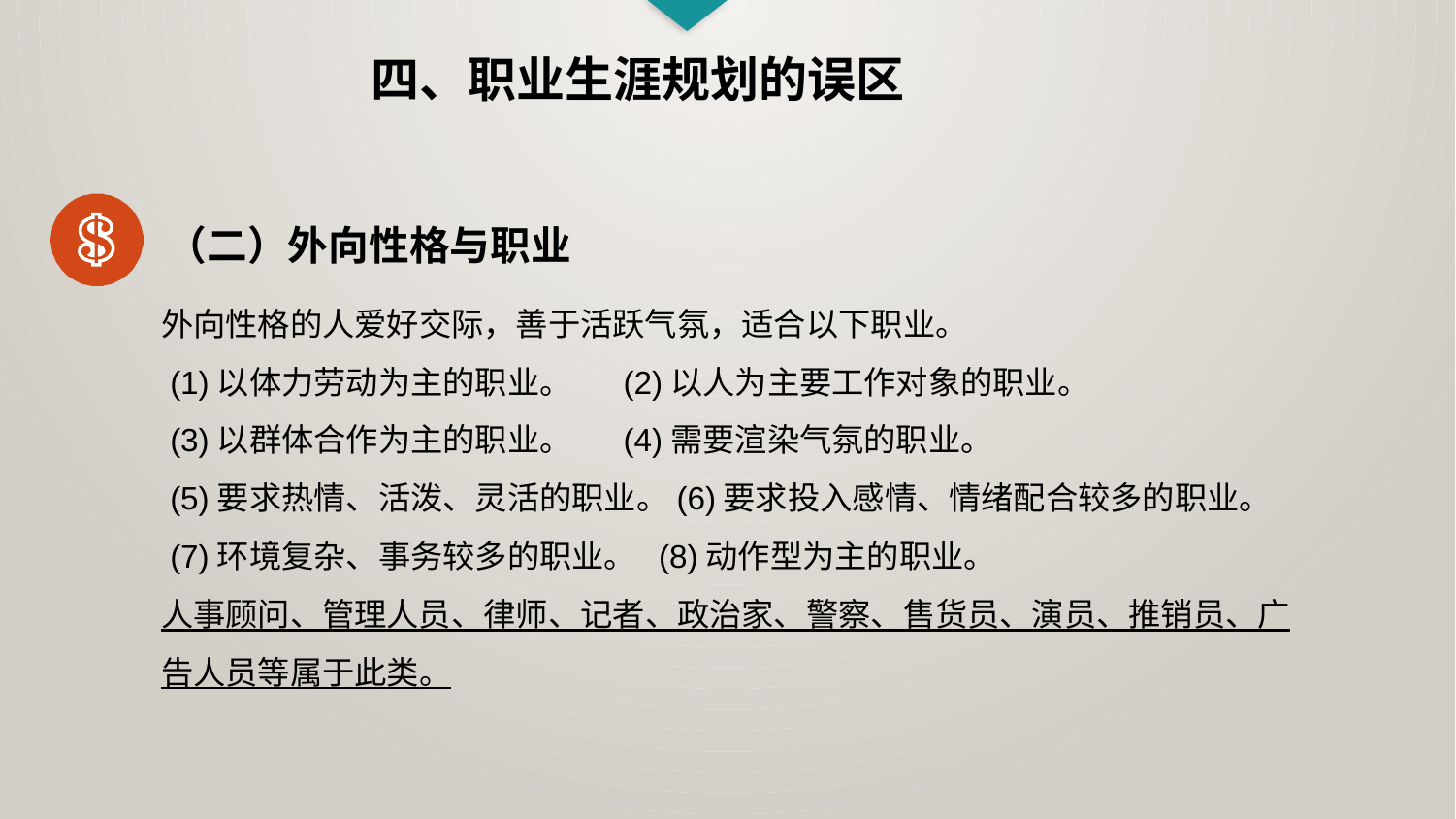

四、职业生涯规划的误区

（二）外向性格与职业
外向性格的人爱好交际，善于活跃气氛，适合以下职业。
 (1)以体力劳动为主的职业。      (2)以人为主要工作对象的职业。
 (3)以群体合作为主的职业。      (4)需要渲染气氛的职业。
 (5)要求热情、活泼、灵活的职业。(6)要求投入感情、情绪配合较多的职业。
 (7)环境复杂、事务较多的职业。  (8)动作型为主的职业。
人事顾问、管理人员、律师、记者、政治家、警察、售货员、演员、推销员、广告人员等属于此类。
35